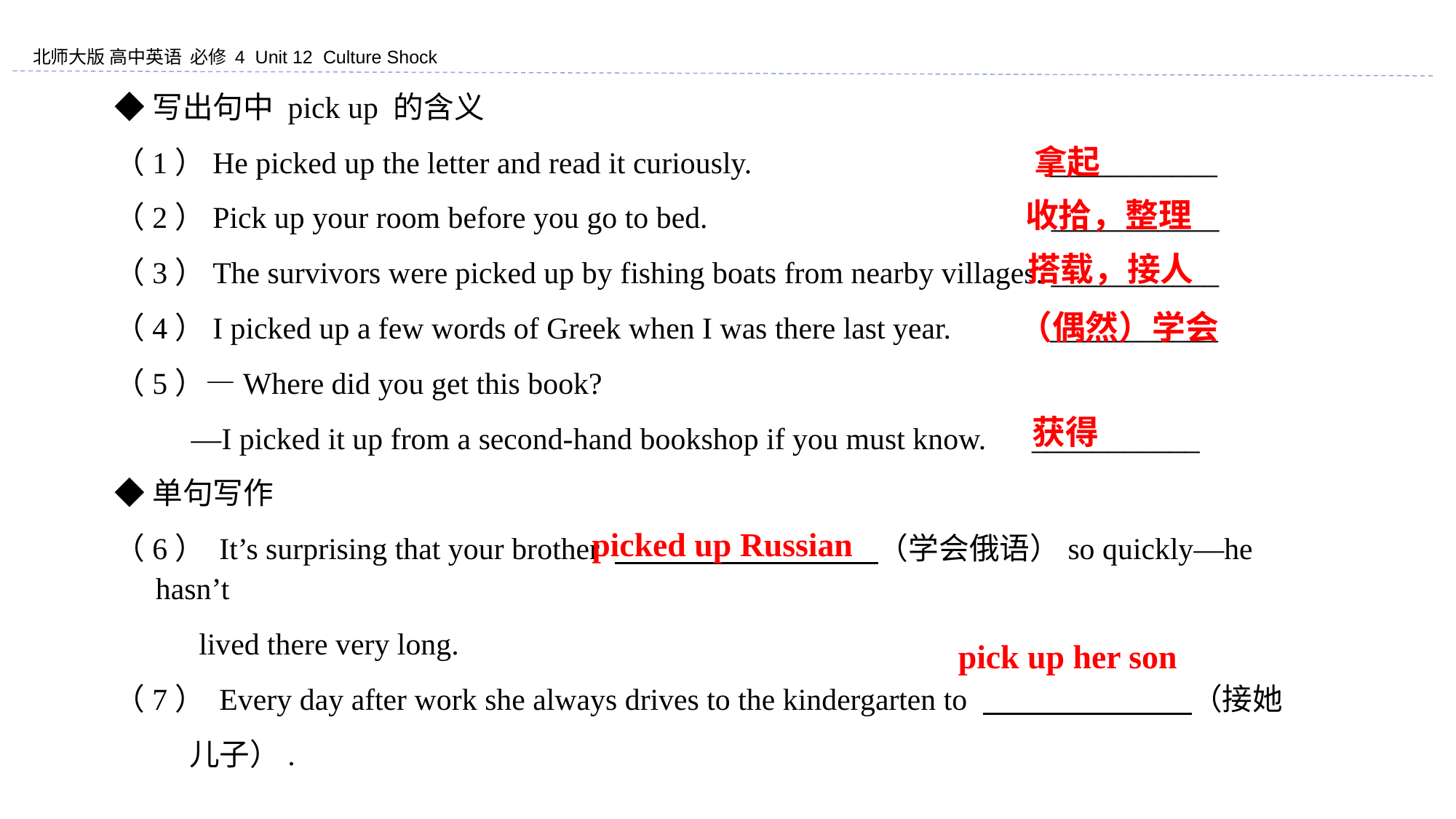

◆写出句中 pick up 的含义
（1）He picked up the letter and read it curiously.                                       ___________
（2）Pick up your room before you go to bed.                                             ___________
（3）The survivors were picked up by fishing boats from nearby villages. ___________
（4）I picked up a few words of Greek when I was there last year.             ___________
（5）—Where did you get this book?
          —I picked it up from a second-hand bookshop if you must know.      ___________
◆单句写作
（6） It’s surprising that your brother 　　　　 　　　　  （学会俄语）so quickly—he hasn’t
           lived there very long.
（7） Every day after work she always drives to the kindergarten to 　　　　             （接她
          儿子）.

 拿起
收拾，整理
搭载，接人
 （偶然）学会
获得
 picked up Russian
pick up her son